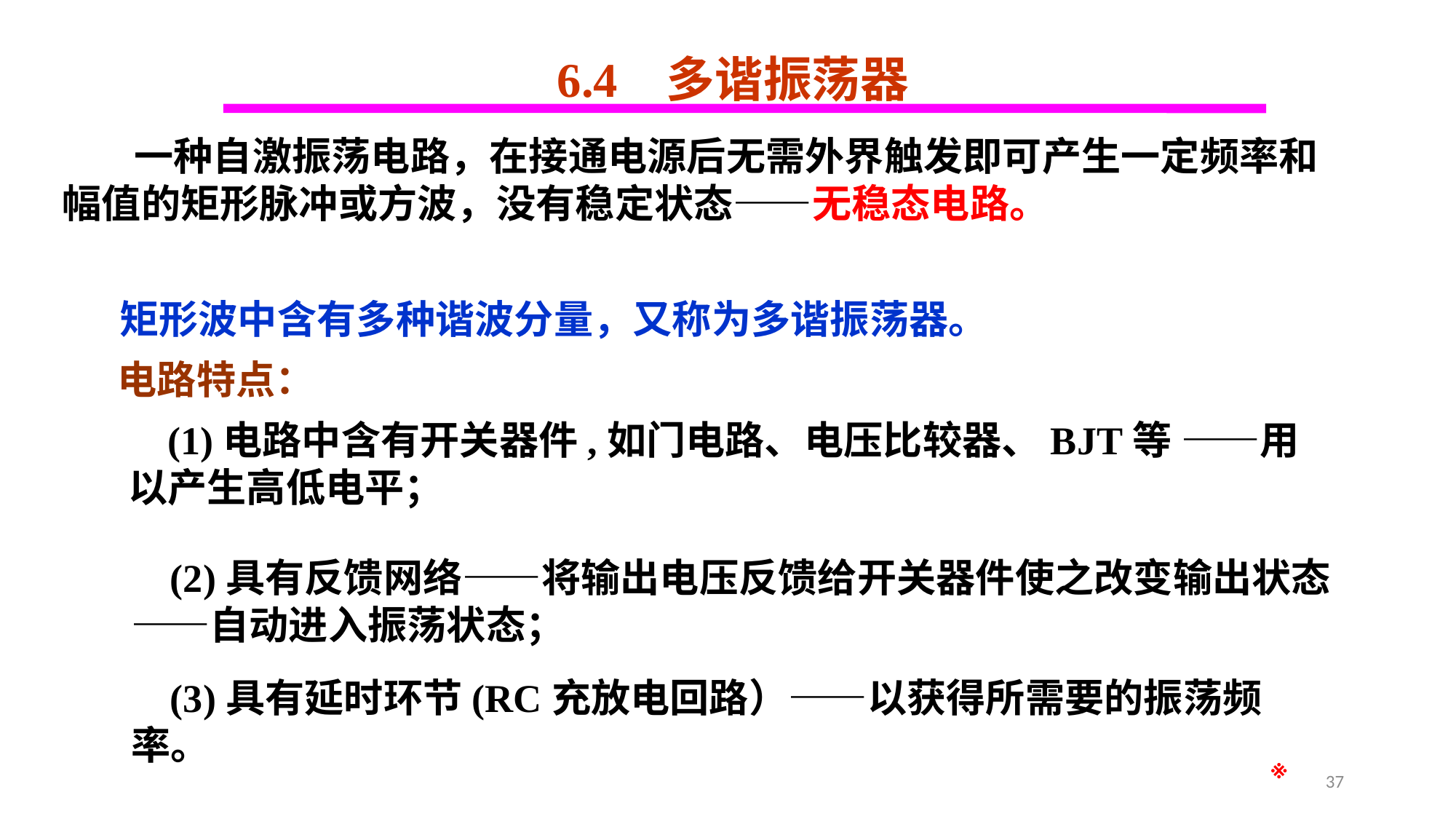

6.4   多谐振荡器

       一种自激振荡电路，在接通电源后无需外界触发即可产生一定频率和幅值的矩形脉冲或方波，没有稳定状态——无稳态电路。
矩形波中含有多种谐波分量，又称为多谐振荡器。
电路特点：
    (1)电路中含有开关器件,如门电路、电压比较器、BJT等 ——用以产生高低电平；
    (2)具有反馈网络——将输出电压反馈给开关器件使之改变输出状态——自动进入振荡状态；
    (3)具有延时环节(RC充放电回路）——以获得所需要的振荡频率。
※
37